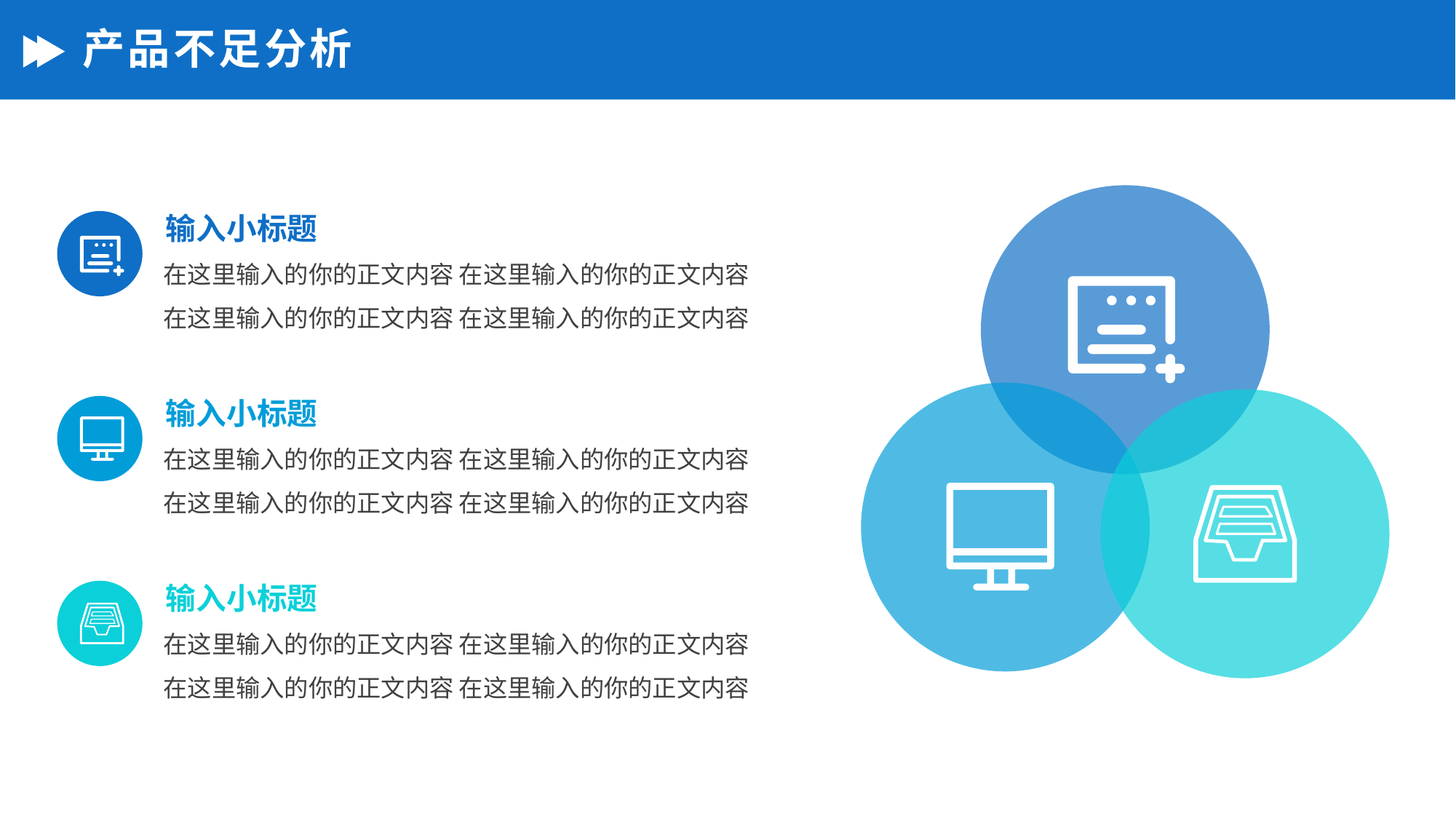

# 产品不足分析

输入小标题

在这里输入的你的正文内容 在这里输入的你的正文内容
在这里输入的你的正文内容 在这里输入的你的正文内容

输入小标题

在这里输入的你的正文内容 在这里输入的你的正文内容
在这里输入的你的正文内容 在这里输入的你的正文内容

输入小标题

在这里输入的你的正文内容 在这里输入的你的正文内容
在这里输入的你的正文内容 在这里输入的你的正文内容